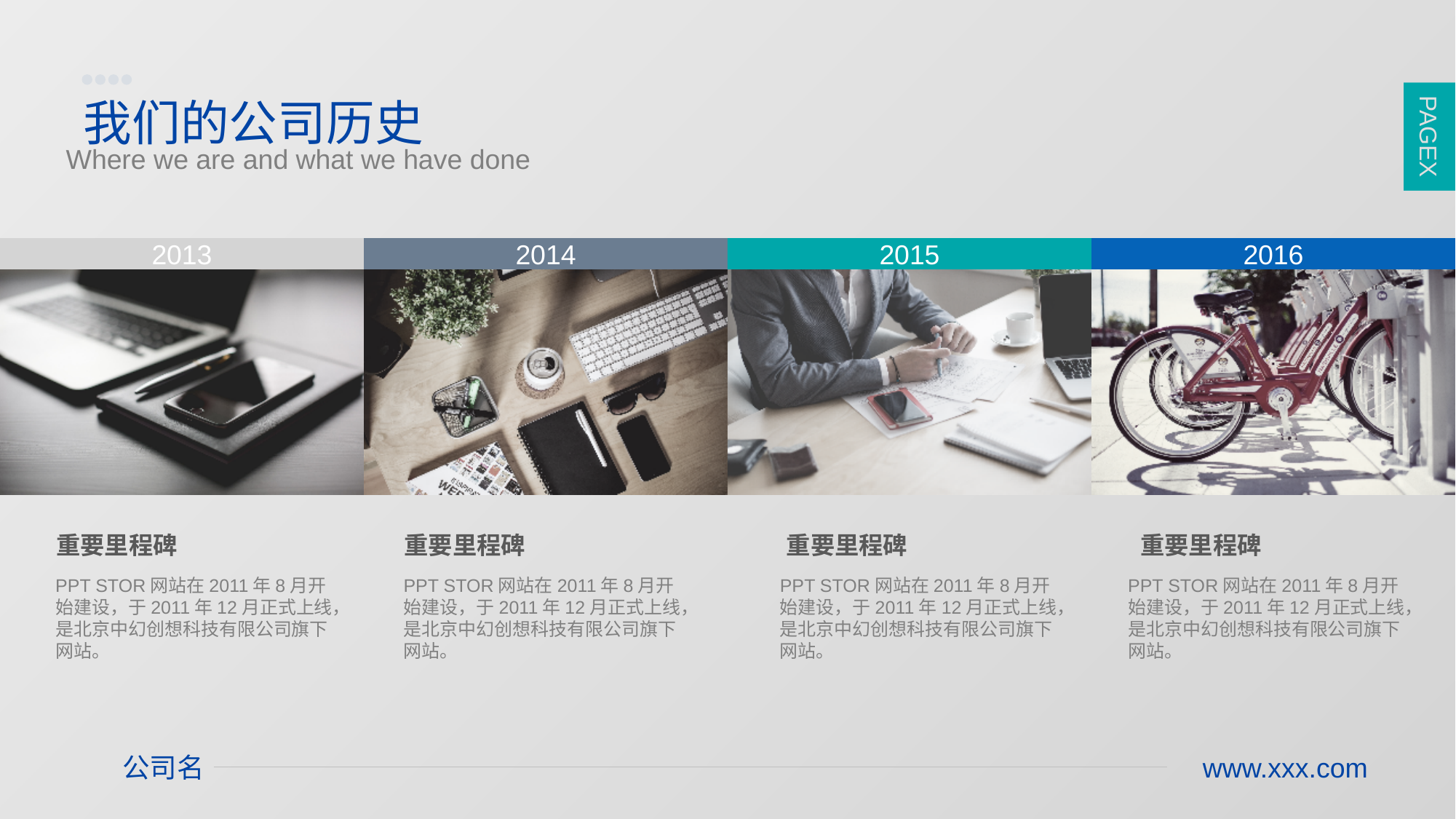

PAGE7
PAGEX
我们的公司历史
Where we are and what we have done
2013
2014
2015
2016

重要里程碑
重要里程碑
重要里程碑
重要里程碑
PPT STOR网站在2011年8月开始建设，于2011年12月正式上线，是北京中幻创想科技有限公司旗下网站。
PPT STOR网站在2011年8月开始建设，于2011年12月正式上线，是北京中幻创想科技有限公司旗下网站。
PPT STOR网站在2011年8月开始建设，于2011年12月正式上线，是北京中幻创想科技有限公司旗下网站。
PPT STOR网站在2011年8月开始建设，于2011年12月正式上线，是北京中幻创想科技有限公司旗下网站。